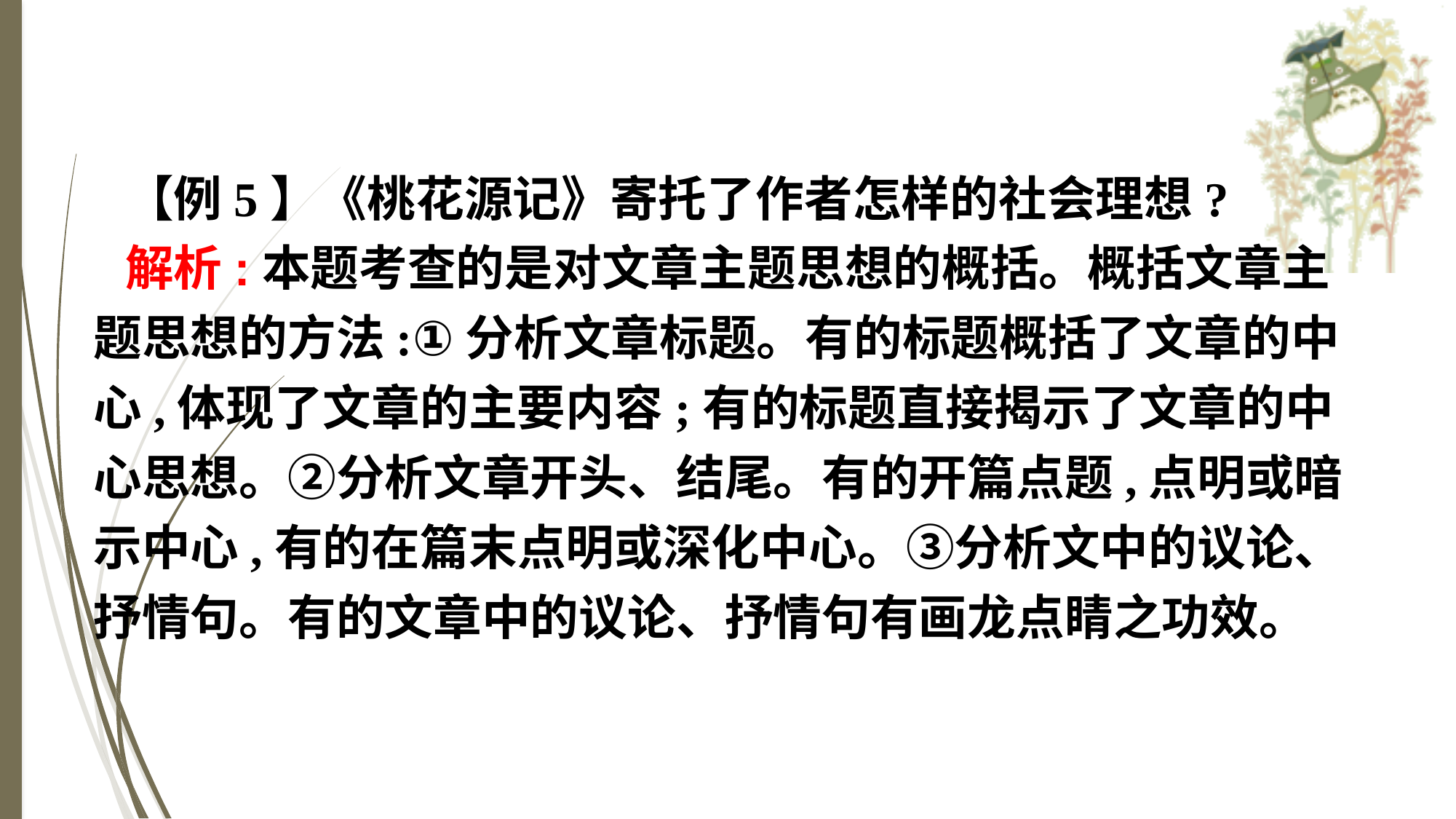

【例5】《桃花源记》寄托了作者怎样的社会理想?
解析:本题考查的是对文章主题思想的概括。概括文章主题思想的方法:①分析文章标题。有的标题概括了文章的中心,体现了文章的主要内容;有的标题直接揭示了文章的中心思想。②分析文章开头、结尾。有的开篇点题,点明或暗示中心,有的在篇末点明或深化中心。③分析文中的议论、抒情句。有的文章中的议论、抒情句有画龙点睛之功效。